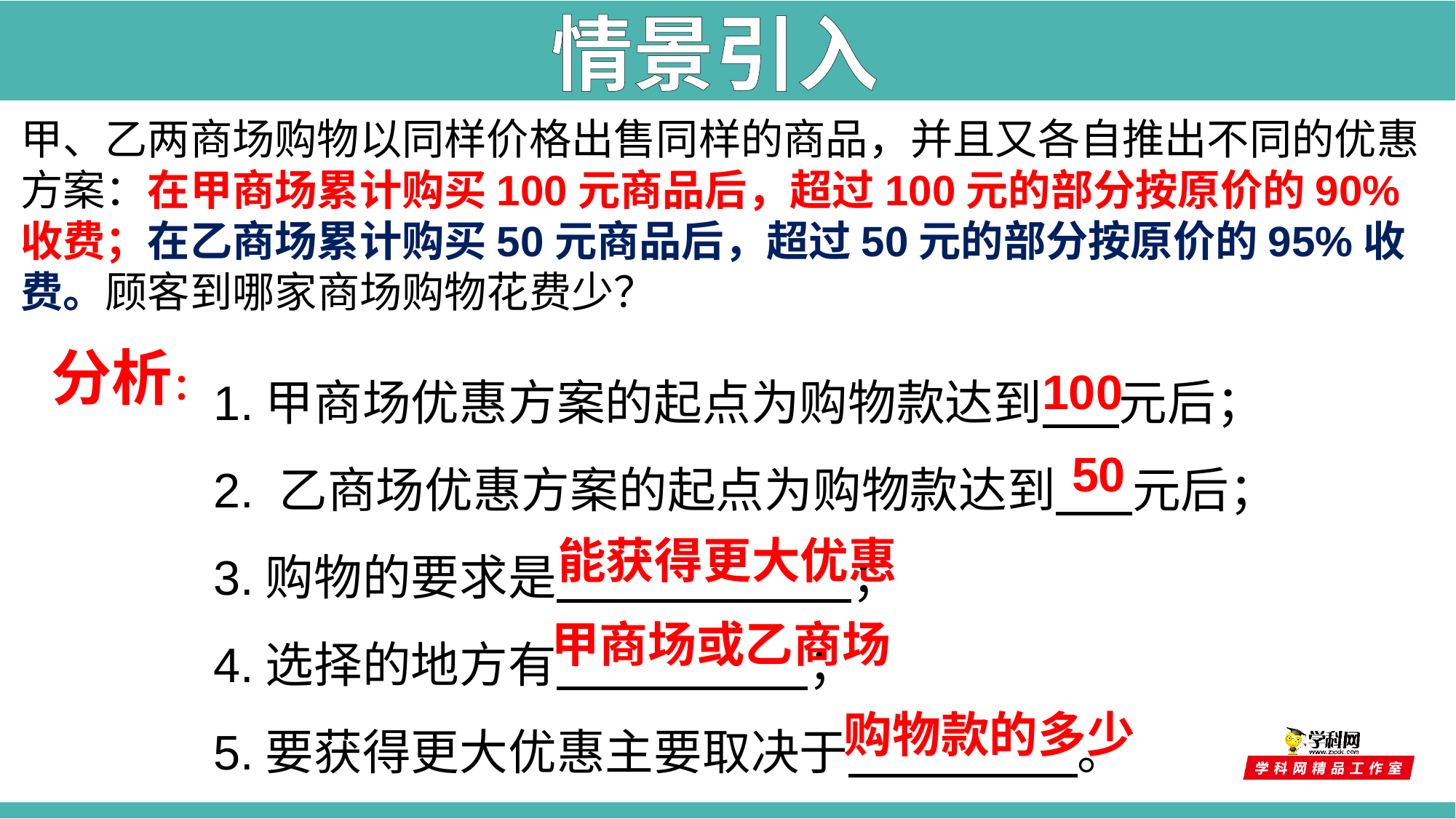

情景引入
甲、乙两商场购物以同样价格出售同样的商品，并且又各自推出不同的优惠方案：在甲商场累计购买100元商品后，超过100元的部分按原价的90%收费；在乙商场累计购买50元商品后，超过50元的部分按原价的95%收费。顾客到哪家商场购物花费少？
分析：
1.甲商场优惠方案的起点为购物款达到       元后；
2. 乙商场优惠方案的起点为购物款达到       元后；
3.购物的要求是                           ；
4.选择的地方有                       ；
5.要获得更大优惠主要取决于                     。
100
50
能获得更大优惠
甲商场或乙商场

购物款的多少